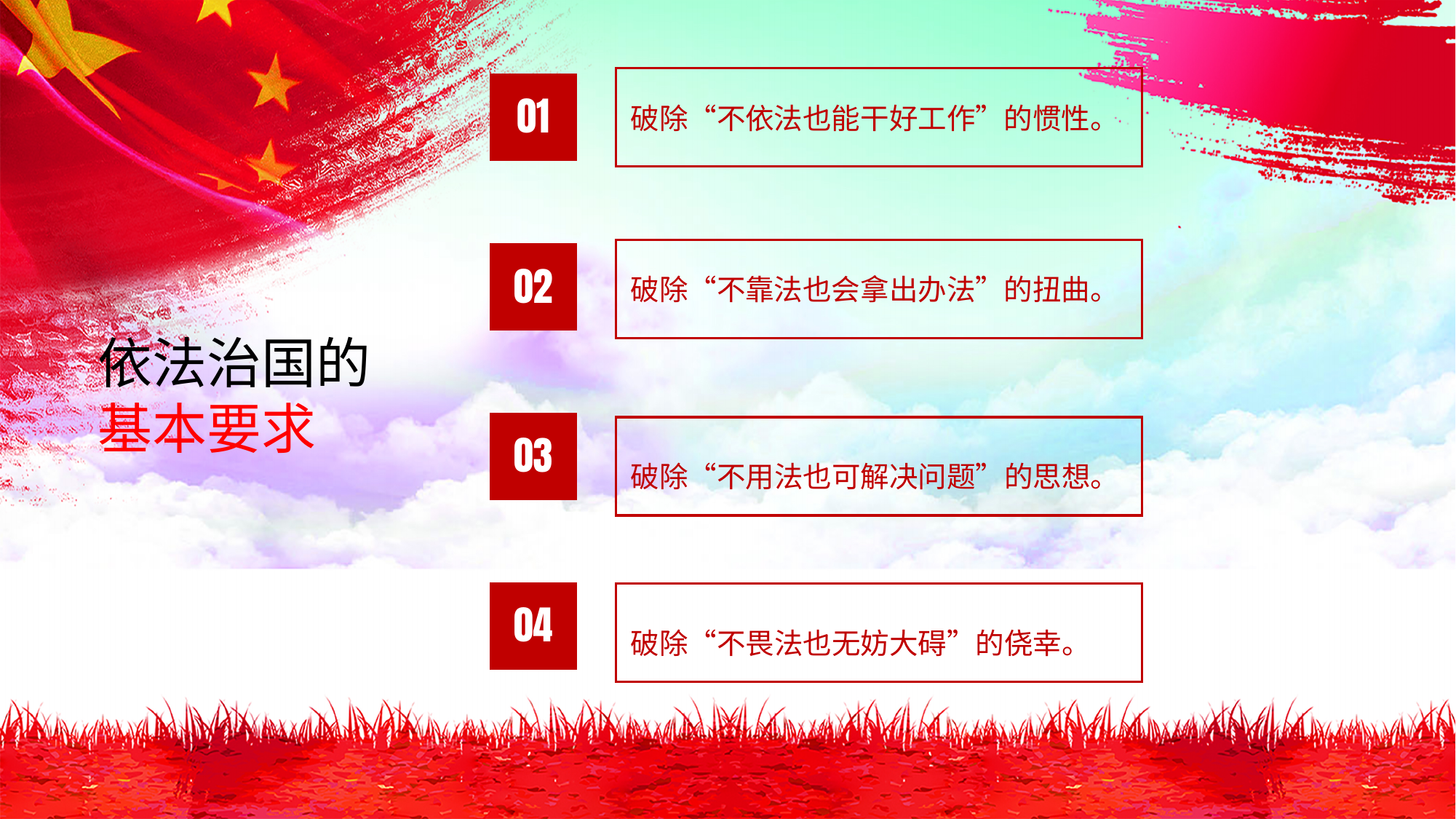

破除“不依法也能干好工作”的惯性。

01
破除“不靠法也会拿出办法”的扭曲。

02
依法治国的基本要求

03

破除“不用法也可解决问题”的思想。

04

破除“不畏法也无妨大碍”的侥幸。